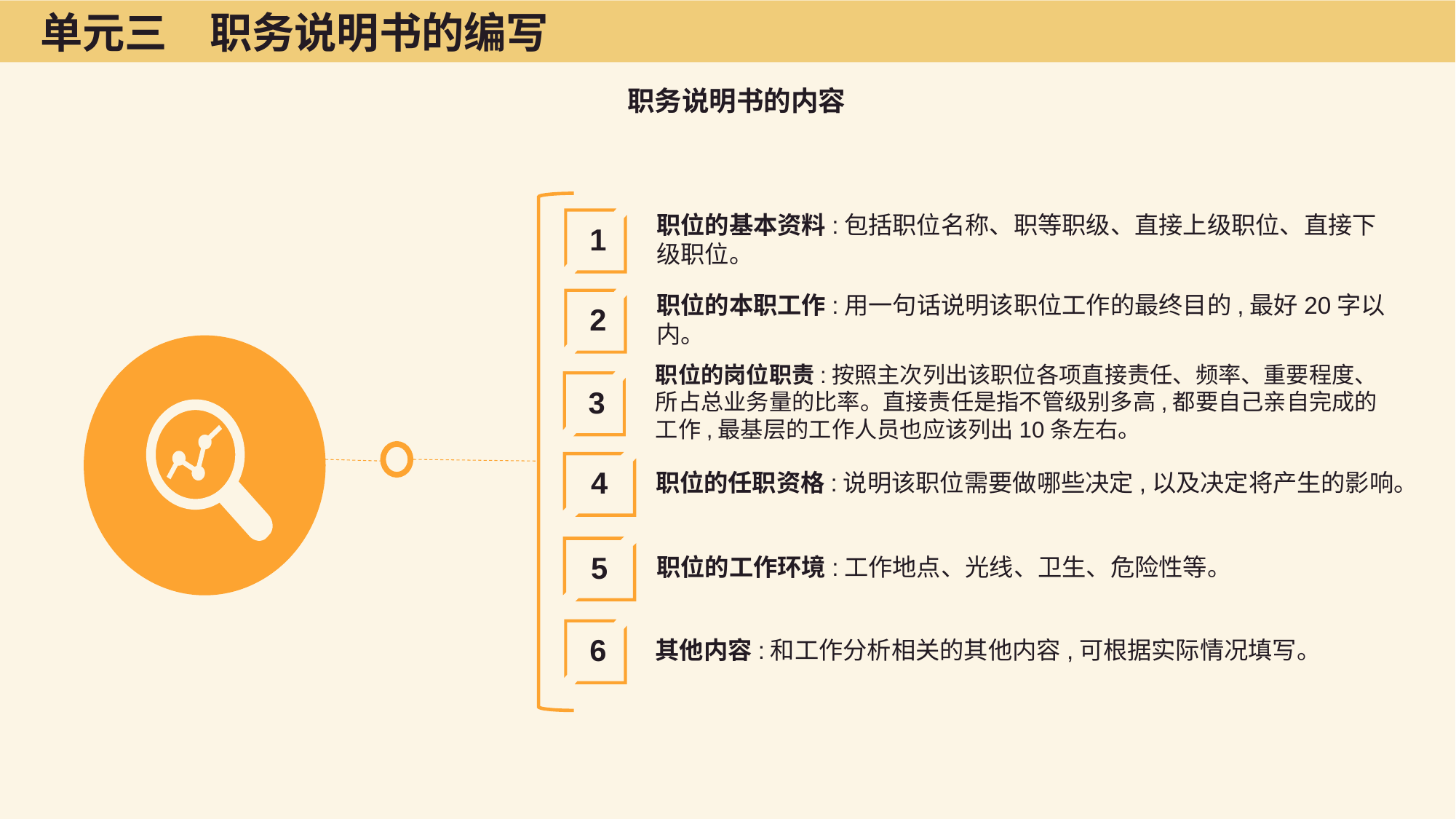

单元三　职务说明书的编写
职务说明书的内容

职位的基本资料:包括职位名称、职等职级、直接上级职位、直接下级职位。

1
职位的本职工作:用一句话说明该职位工作的最终目的,最好20字以内。

2

职位的岗位职责:按照主次列出该职位各项直接责任、频率、重要程度、所占总业务量的比率。直接责任是指不管级别多高,都要自己亲自完成的工作,最基层的工作人员也应该列出10条左右。

3

职位的任职资格:说明该职位需要做哪些决定,以及决定将产生的影响。

4
职位的工作环境:工作地点、光线、卫生、危险性等。

5
其他内容:和工作分析相关的其他内容,可根据实际情况填写。

6